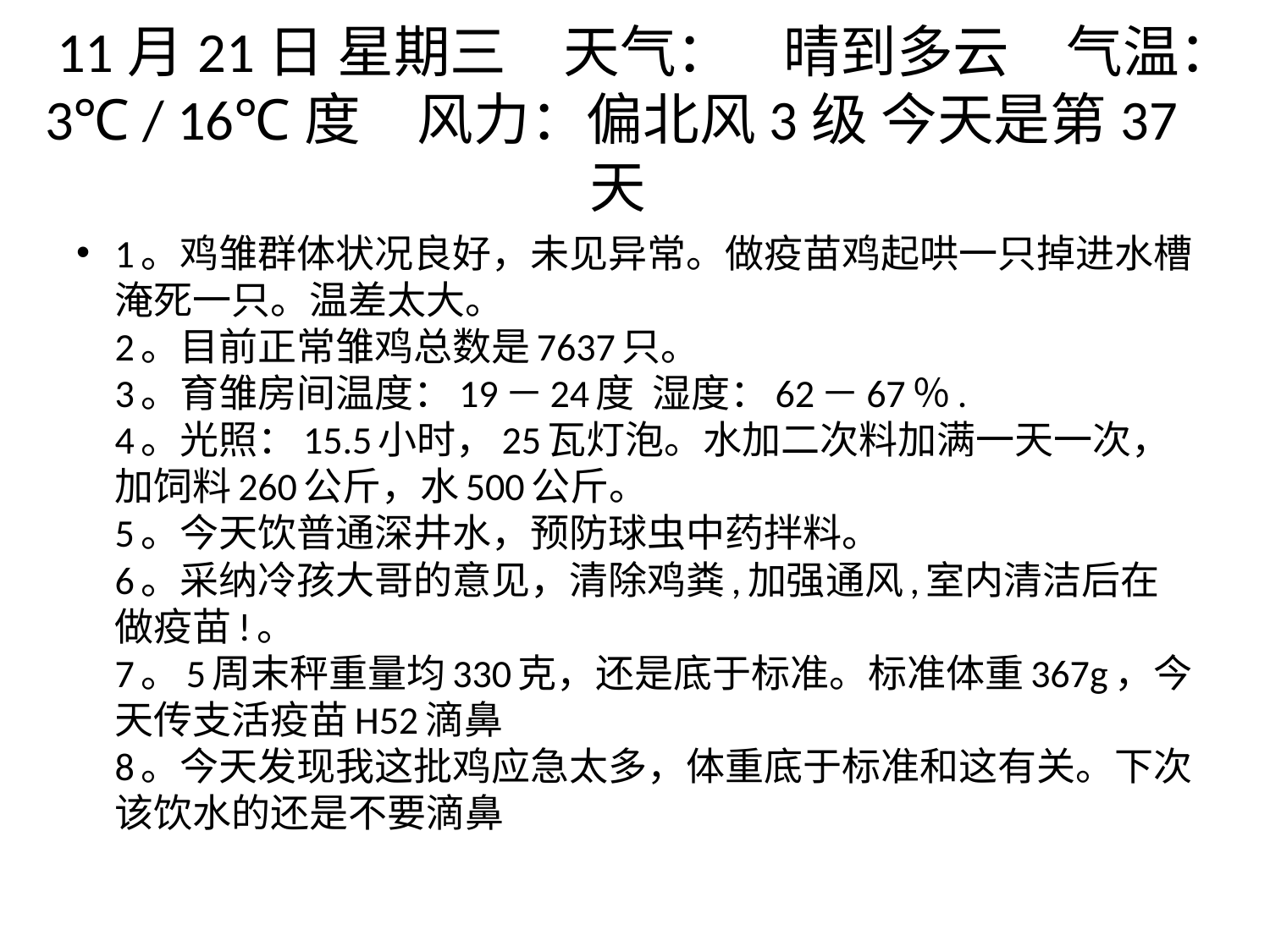

# 11月21日 星期三　天气：    晴到多云　气温：3℃ / 16℃度　风力：偏北风3级 今天是第37天
1。鸡雏群体状况良好，未见异常。做疫苗鸡起哄一只掉进水槽淹死一只。温差太大。
2。目前正常雏鸡总数是7637只。
3。育雏房间温度：19－24度  湿度：62－67％.
4。光照：15.5小时，25瓦灯泡。水加二次料加满一天一次，加饲料260公斤，水500公斤。
5。今天饮普通深井水，预防球虫中药拌料。
6。采纳冷孩大哥的意见，清除鸡粪,加强通风,室内清洁后在做疫苗!。
7。5周末秤重量均330克，还是底于标准。标准体重367g，今天传支活疫苗H52滴鼻
8。今天发现我这批鸡应急太多，体重底于标准和这有关。下次该饮水的还是不要滴鼻